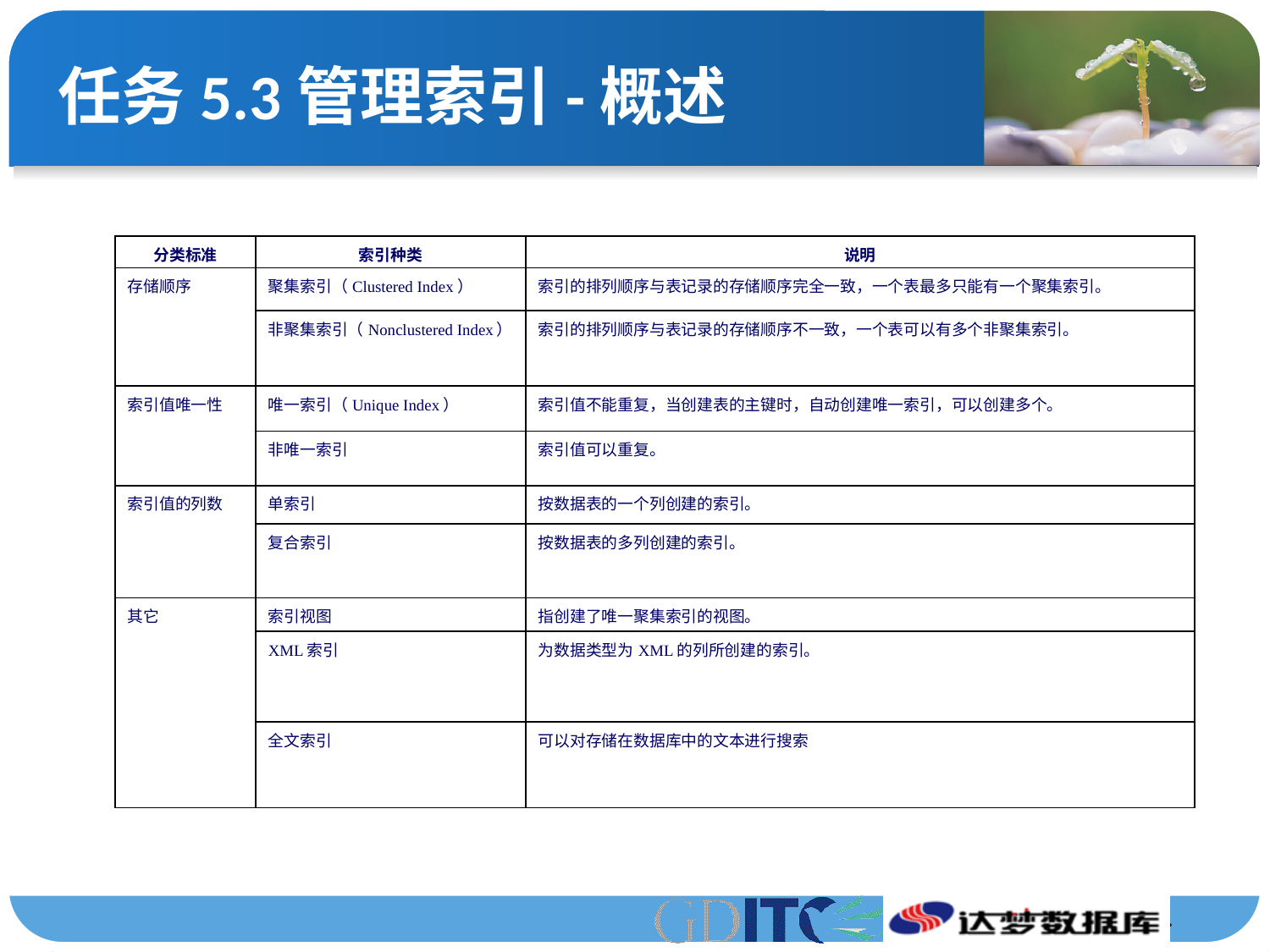

# 任务5.3管理索引-概述
| 分类标准 | 索引种类 | 说明 |
| --- | --- | --- |
| 存储顺序 | 聚集索引（Clustered Index） | 索引的排列顺序与表记录的存储顺序完全一致，一个表最多只能有一个聚集索引。 |
|  | 非聚集索引（Nonclustered Index） | 索引的排列顺序与表记录的存储顺序不一致，一个表可以有多个非聚集索引。 |
| 索引值唯一性 | 唯一索引（Unique Index） | 索引值不能重复，当创建表的主键时，自动创建唯一索引，可以创建多个。 |
|  | 非唯一索引 | 索引值可以重复。 |
| 索引值的列数 | 单索引 | 按数据表的一个列创建的索引。 |
|  | 复合索引 | 按数据表的多列创建的索引。 |
| 其它 | 索引视图 | 指创建了唯一聚集索引的视图。 |
|  | XML索引 | 为数据类型为XML的列所创建的索引。 |
|  | 全文索引 | 可以对存储在数据库中的文本进行搜索 |